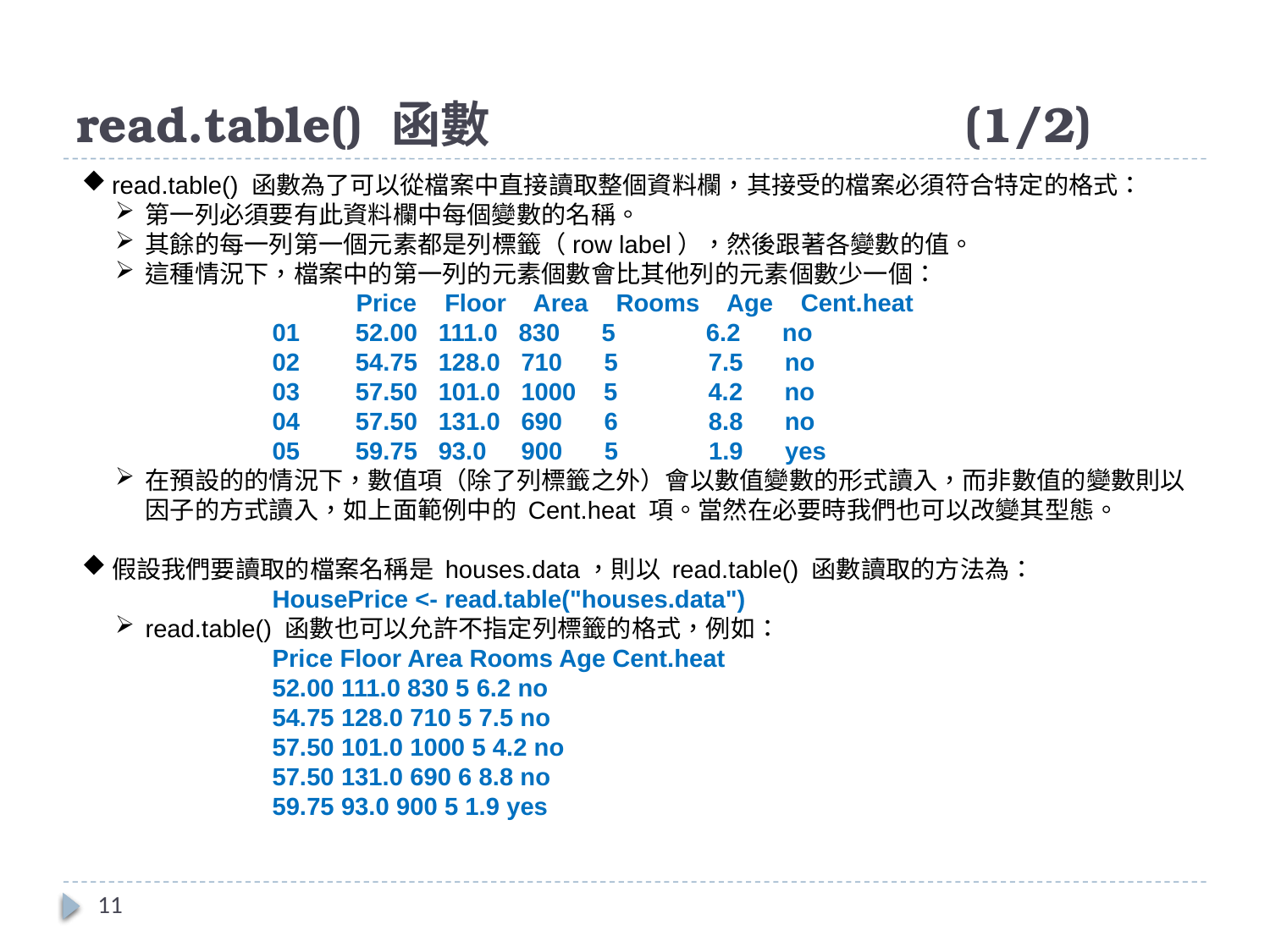

# read.table() 函數				(1/2)
read.table() 函數為了可以從檔案中直接讀取整個資料欄，其接受的檔案必須符合特定的格式：
第一列必須要有此資料欄中每個變數的名稱。
其餘的每一列第一個元素都是列標籤（row label），然後跟著各變數的值。
這種情況下，檔案中的第一列的元素個數會比其他列的元素個數少一個：
            Price    Floor    Area    Rooms    Age    Cent.heat
01        52.00   111.0   830      5             6.2      no
02        54.75   128.0   710      5             7.5      no
03        57.50   101.0   1000    5             4.2      no
04        57.50   131.0   690      6             8.8      no
05        59.75   93.0     900      5             1.9      yes
在預設的的情況下，數值項（除了列標籤之外）會以數值變數的形式讀入，而非數值的變數則以因子的方式讀入，如上面範例中的 Cent.heat 項。當然在必要時我們也可以改變其型態。

假設我們要讀取的檔案名稱是 houses.data，則以 read.table() 函數讀取的方法為：
HousePrice <- read.table("houses.data")
read.table() 函數也可以允許不指定列標籤的格式，例如：
Price Floor Area Rooms Age Cent.heat
52.00 111.0 830 5 6.2 no
54.75 128.0 710 5 7.5 no
57.50 101.0 1000 5 4.2 no
57.50 131.0 690 6 8.8 no
59.75 93.0 900 5 1.9 yes
11